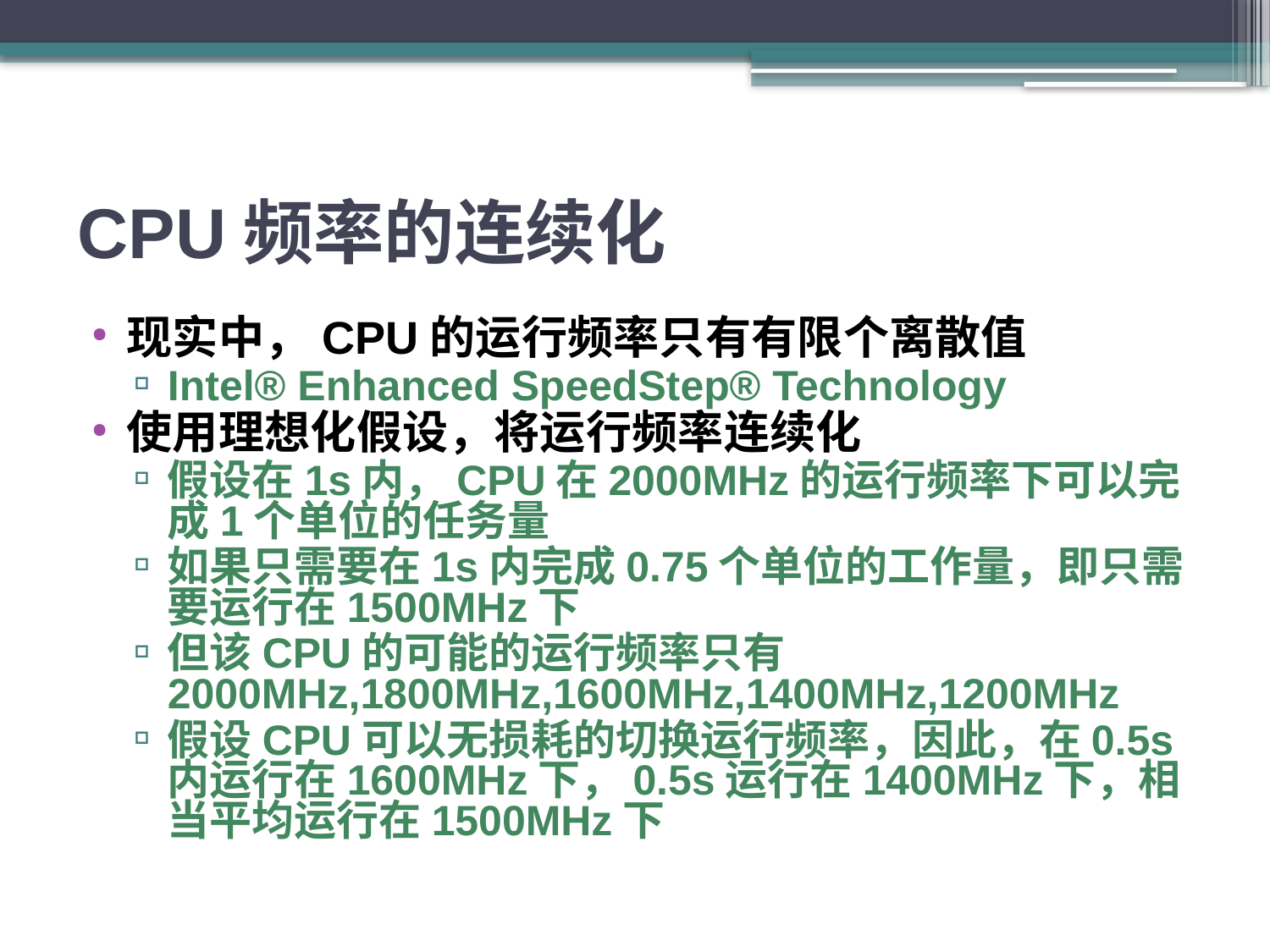

# CPU频率的连续化
现实中，CPU的运行频率只有有限个离散值
Intel® Enhanced SpeedStep® Technology
使用理想化假设，将运行频率连续化
假设在1s内，CPU在2000MHz的运行频率下可以完成1个单位的任务量
如果只需要在1s内完成0.75个单位的工作量，即只需要运行在1500MHz下
但该CPU的可能的运行频率只有2000MHz,1800MHz,1600MHz,1400MHz,1200MHz
假设CPU可以无损耗的切换运行频率，因此，在0.5s内运行在1600MHz下，0.5s运行在1400MHz下，相当平均运行在1500MHz下